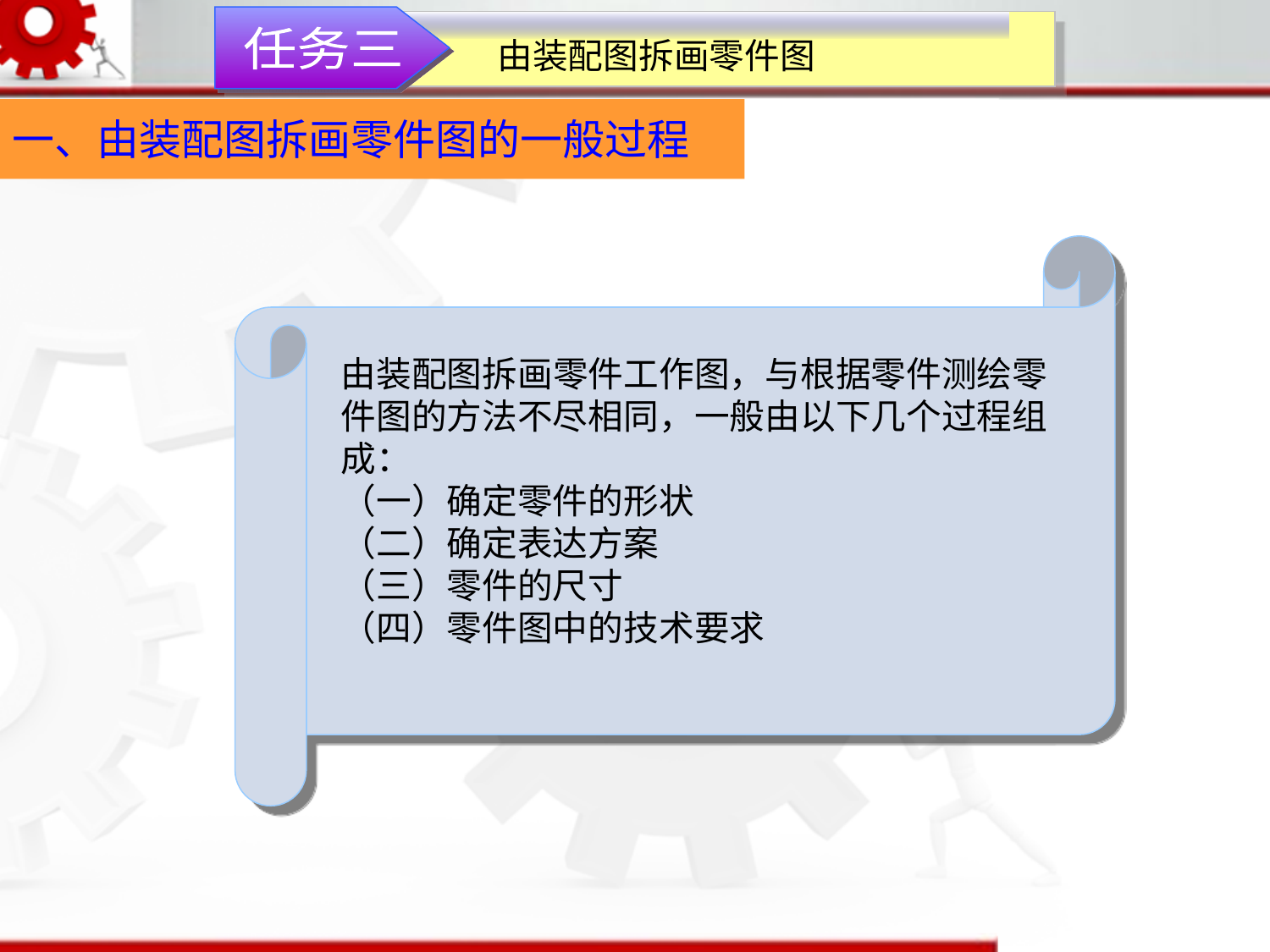

任务三
由装配图拆画零件图
一、由装配图拆画零件图的一般过程

由装配图拆画零件工作图，与根据零件测绘零件图的方法不尽相同，一般由以下几个过程组成：
（一）确定零件的形状
（二）确定表达方案
（三）零件的尺寸
（四）零件图中的技术要求